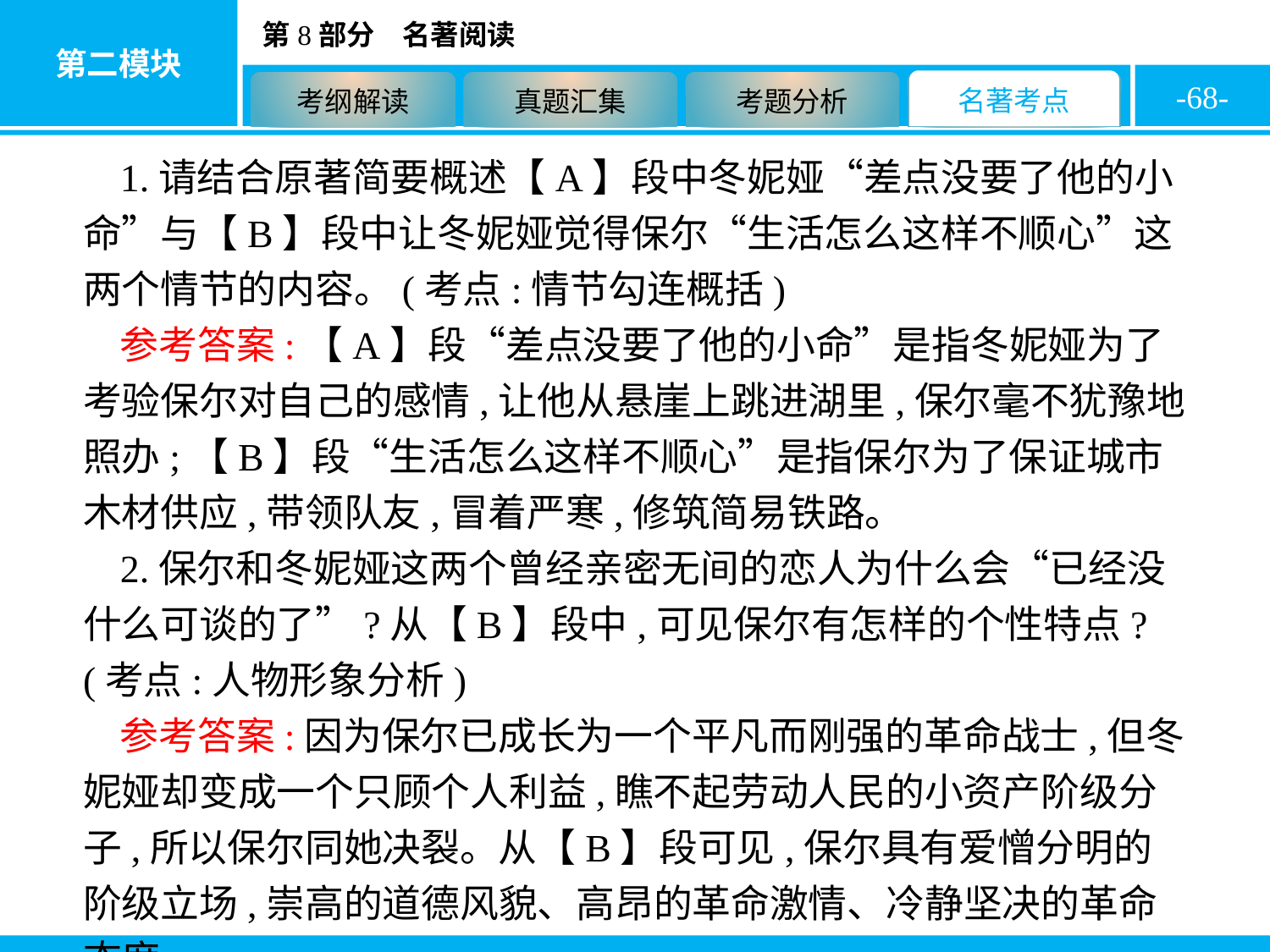

-68-
1.请结合原著简要概述【A】段中冬妮娅“差点没要了他的小命”与【B】段中让冬妮娅觉得保尔“生活怎么这样不顺心”这两个情节的内容。(考点:情节勾连概括)
参考答案:【A】段“差点没要了他的小命”是指冬妮娅为了考验保尔对自己的感情,让他从悬崖上跳进湖里,保尔毫不犹豫地照办;【B】段“生活怎么这样不顺心”是指保尔为了保证城市木材供应,带领队友,冒着严寒,修筑简易铁路。
2.保尔和冬妮娅这两个曾经亲密无间的恋人为什么会“已经没什么可谈的了”?从【B】段中,可见保尔有怎样的个性特点?(考点:人物形象分析)
参考答案:因为保尔已成长为一个平凡而刚强的革命战士,但冬妮娅却变成一个只顾个人利益,瞧不起劳动人民的小资产阶级分子,所以保尔同她决裂。从【B】段可见,保尔具有爱憎分明的阶级立场,崇高的道德风貌、高昂的革命激情、冷静坚决的革命态度。